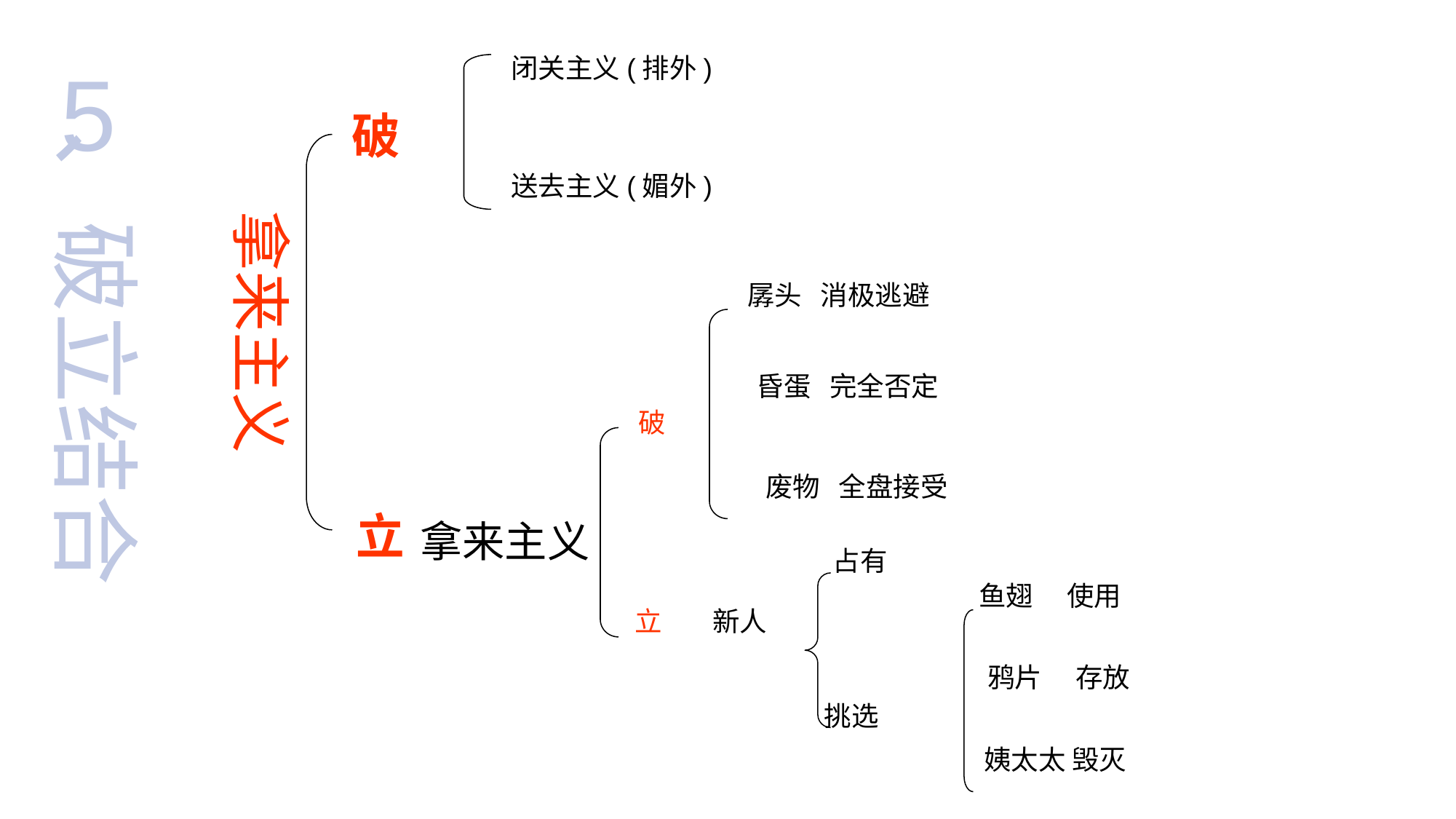

5
闭关主义(排外)

破
、破立结合

送去主义(媚外)
拿来主义
孱头   消极逃避

昏蛋   完全否定
破

废物   全盘接受
立
拿来主义
占有

鱼翅　 使用
立
新人

鸦片　 存放
挑选
姨太太 毁灭